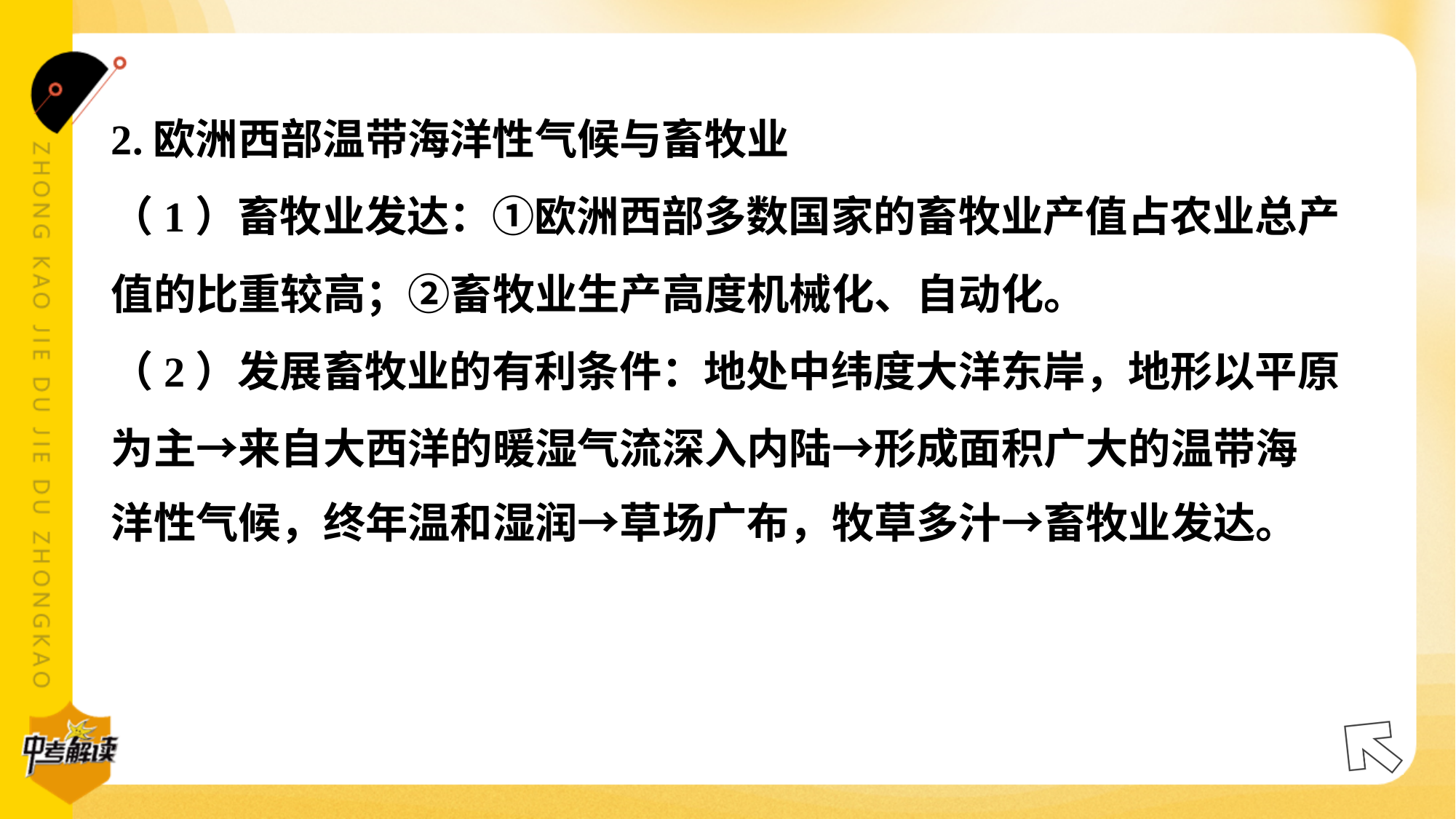

2.欧洲西部温带海洋性气候与畜牧业
（1）畜牧业发达：①欧洲西部多数国家的畜牧业产值占农业总产
值的比重较高；②畜牧业生产高度机械化、自动化。
（2）发展畜牧业的有利条件：地处中纬度大洋东岸，地形以平原
为主→来自大西洋的暖湿气流深入内陆→形成面积广大的温带海
洋性气候，终年温和湿润→草场广布，牧草多汁→畜牧业发达。